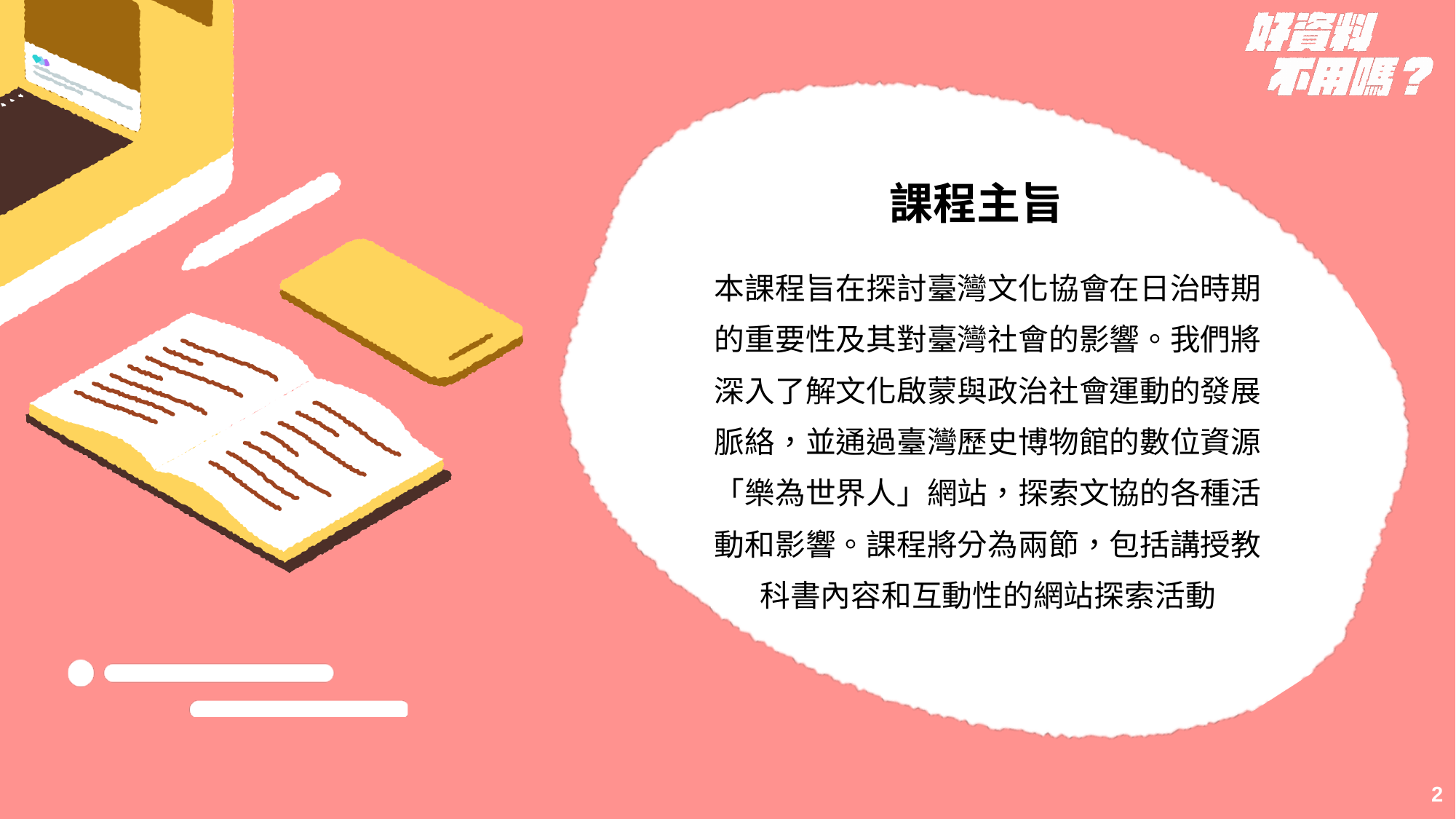

課程主旨
本課程旨在探討臺灣文化協會在日治時期的重要性及其對臺灣社會的影響。我們將深入了解文化啟蒙與政治社會運動的發展脈絡，並通過臺灣歷史博物館的數位資源「樂為世界人」網站，探索文協的各種活動和影響。課程將分為兩節，包括講授教科書內容和互動性的網站探索活動